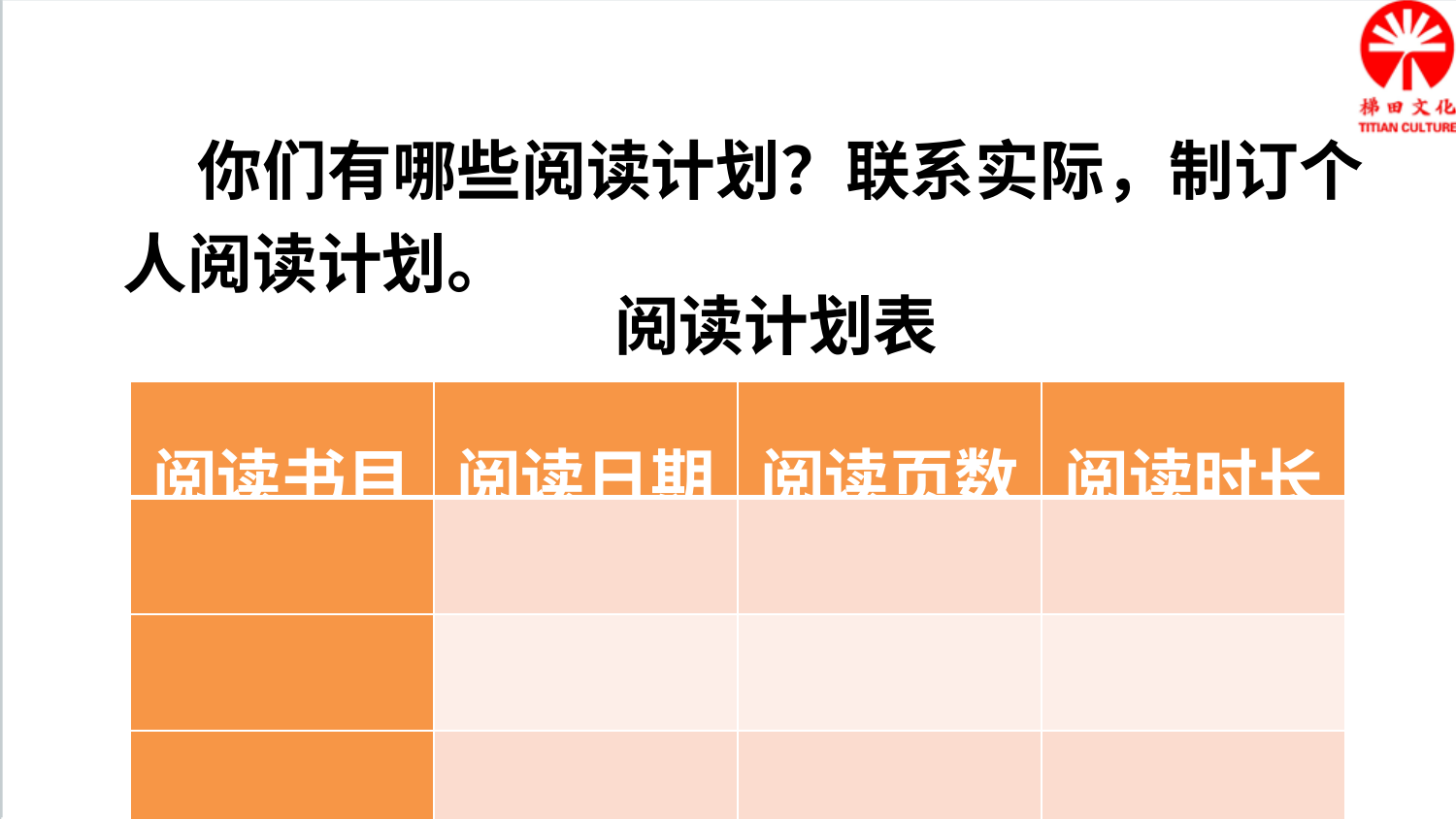

你们有哪些阅读计划？联系实际，制订个人阅读计划。
阅读计划表
| 阅读书目 | 阅读日期 | 阅读页数 | 阅读时长 |
| --- | --- | --- | --- |
|  |  |  |  |
|  |  |  |  |
|  |  |  |  |